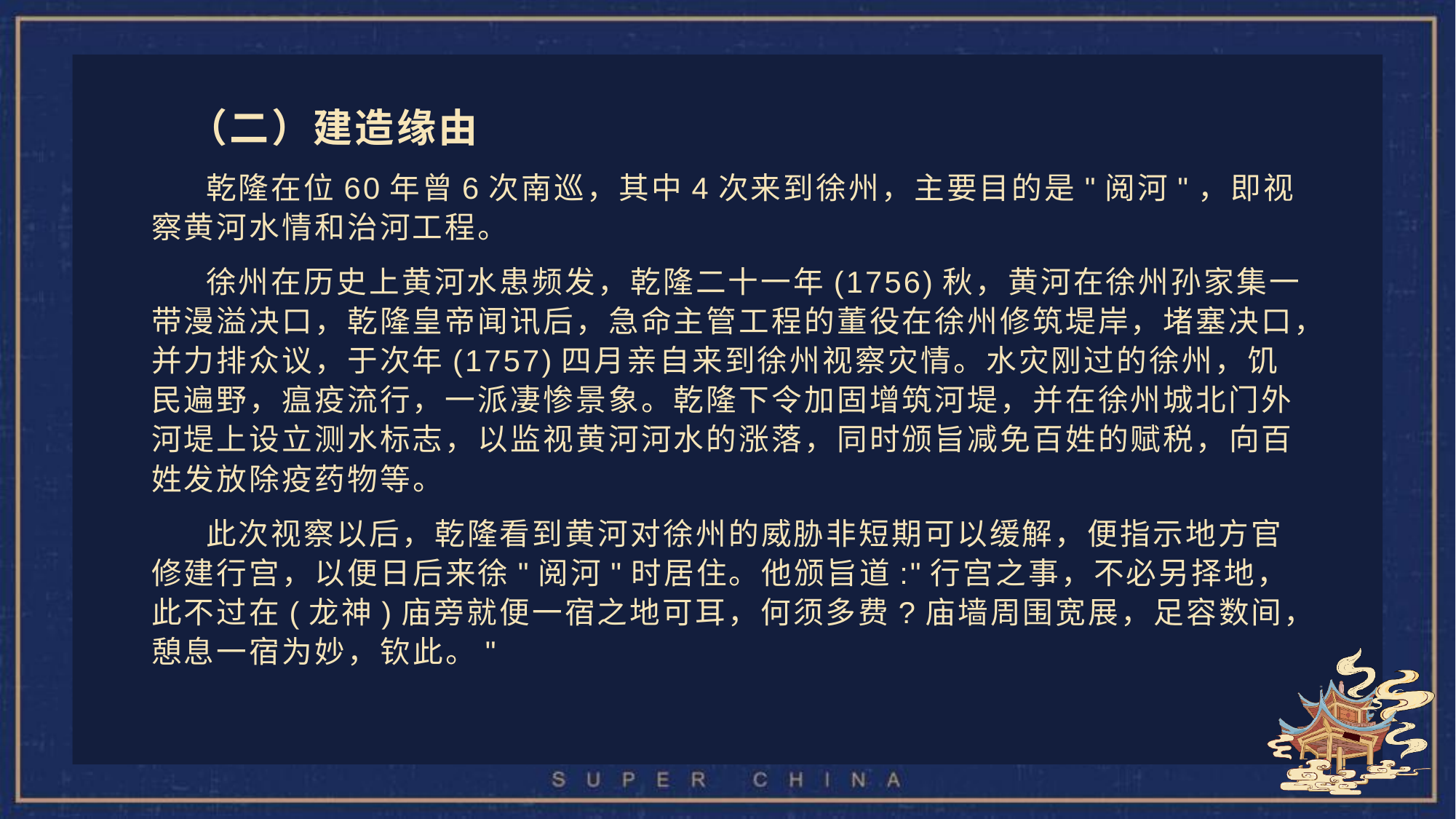

（二）建造缘由
乾隆在位60年曾6次南巡，其中4次来到徐州，主要目的是"阅河"，即视察黄河水情和治河工程。
徐州在历史上黄河水患频发，乾隆二十一年(1756)秋，黄河在徐州孙家集一带漫溢决口，乾隆皇帝闻讯后，急命主管工程的董役在徐州修筑堤岸，堵塞决口，并力排众议，于次年(1757)四月亲自来到徐州视察灾情。水灾刚过的徐州，饥民遍野，瘟疫流行，一派凄惨景象。乾隆下令加固增筑河堤，并在徐州城北门外河堤上设立测水标志，以监视黄河河水的涨落，同时颁旨减免百姓的赋税，向百姓发放除疫药物等。
此次视察以后，乾隆看到黄河对徐州的威胁非短期可以缓解，便指示地方官修建行宫，以便日后来徐"阅河"时居住。他颁旨道:"行宫之事，不必另择地，此不过在(龙神)庙旁就便一宿之地可耳，何须多费?庙墙周围宽展，足容数间，憩息一宿为妙，钦此。"